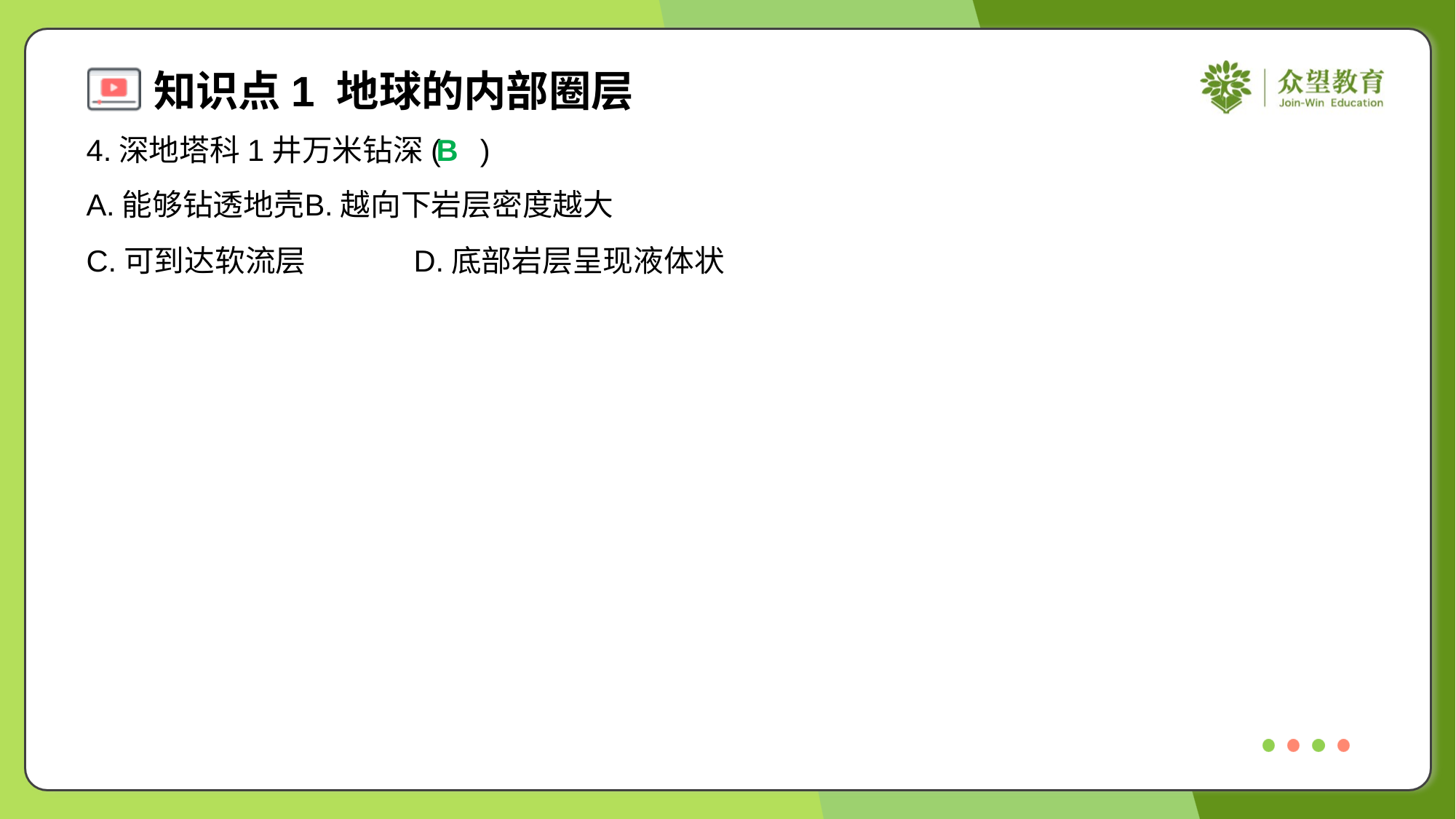

4.深地塔科1井万米钻深(     )
B
A.能够钻透地壳	B.越向下岩层密度越大
C.可到达软流层	D.底部岩层呈现液体状